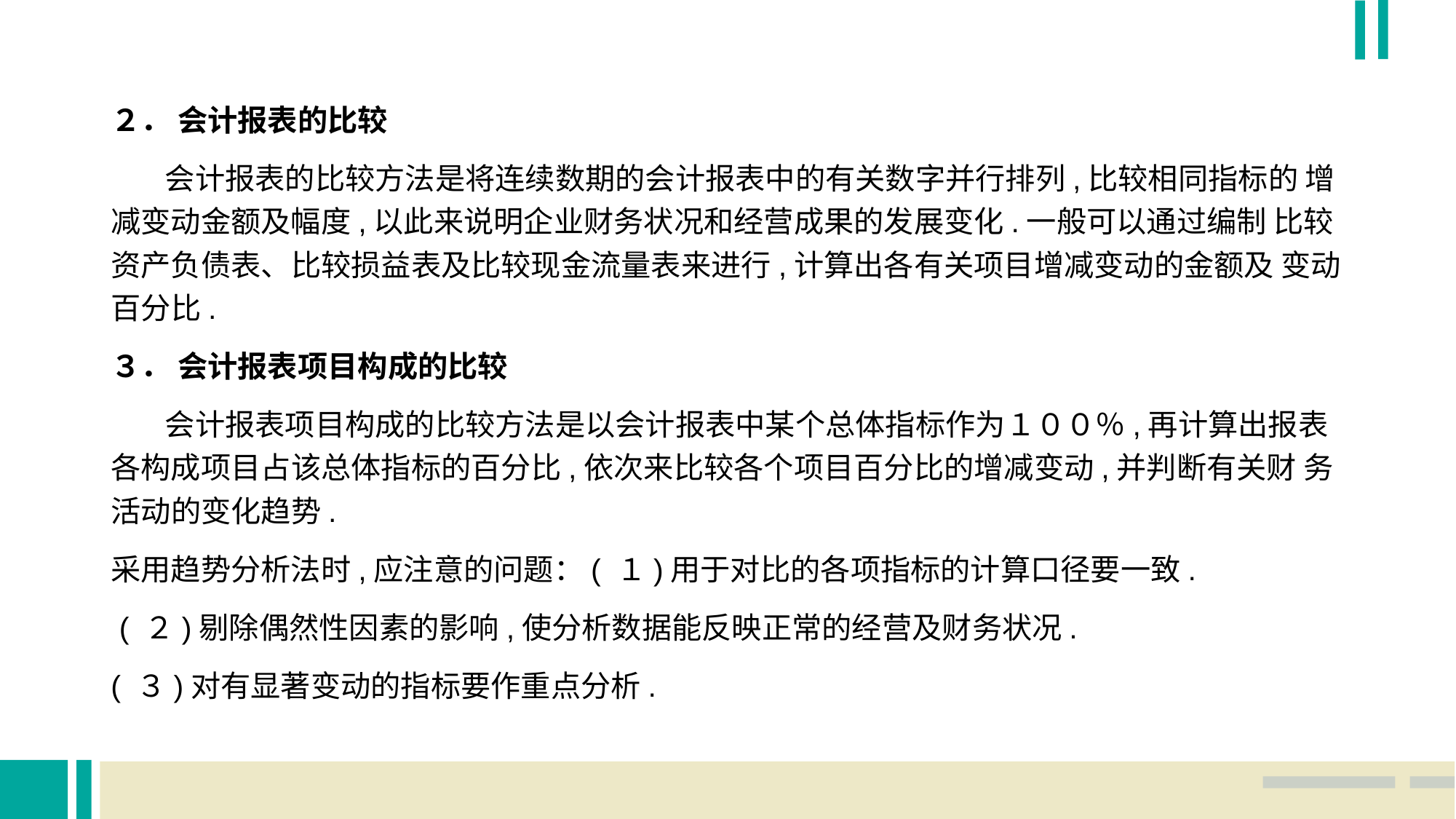

２． 会计报表的比较
       会计报表的比较方法是将连续数期的会计报表中的有关数字并行排列,比较相同指标的 增减变动金额及幅度,以此来说明企业财务状况和经营成果的发展变化.一般可以通过编制 比较资产负债表、比较损益表及比较现金流量表来进行,计算出各有关项目增减变动的金额及 变动百分比.
３． 会计报表项目构成的比较
       会计报表项目构成的比较方法是以会计报表中某个总体指标作为１００％,再计算出报表 各构成项目占该总体指标的百分比,依次来比较各个项目百分比的增减变动,并判断有关财 务活动的变化趋势.
采用趋势分析法时,应注意的问题：( １)用于对比的各项指标的计算口径要一致.
 ( ２)剔除偶然性因素的影响,使分析数据能反映正常的经营及财务状况.
( ３)对有显著变动的指标要作重点分析.